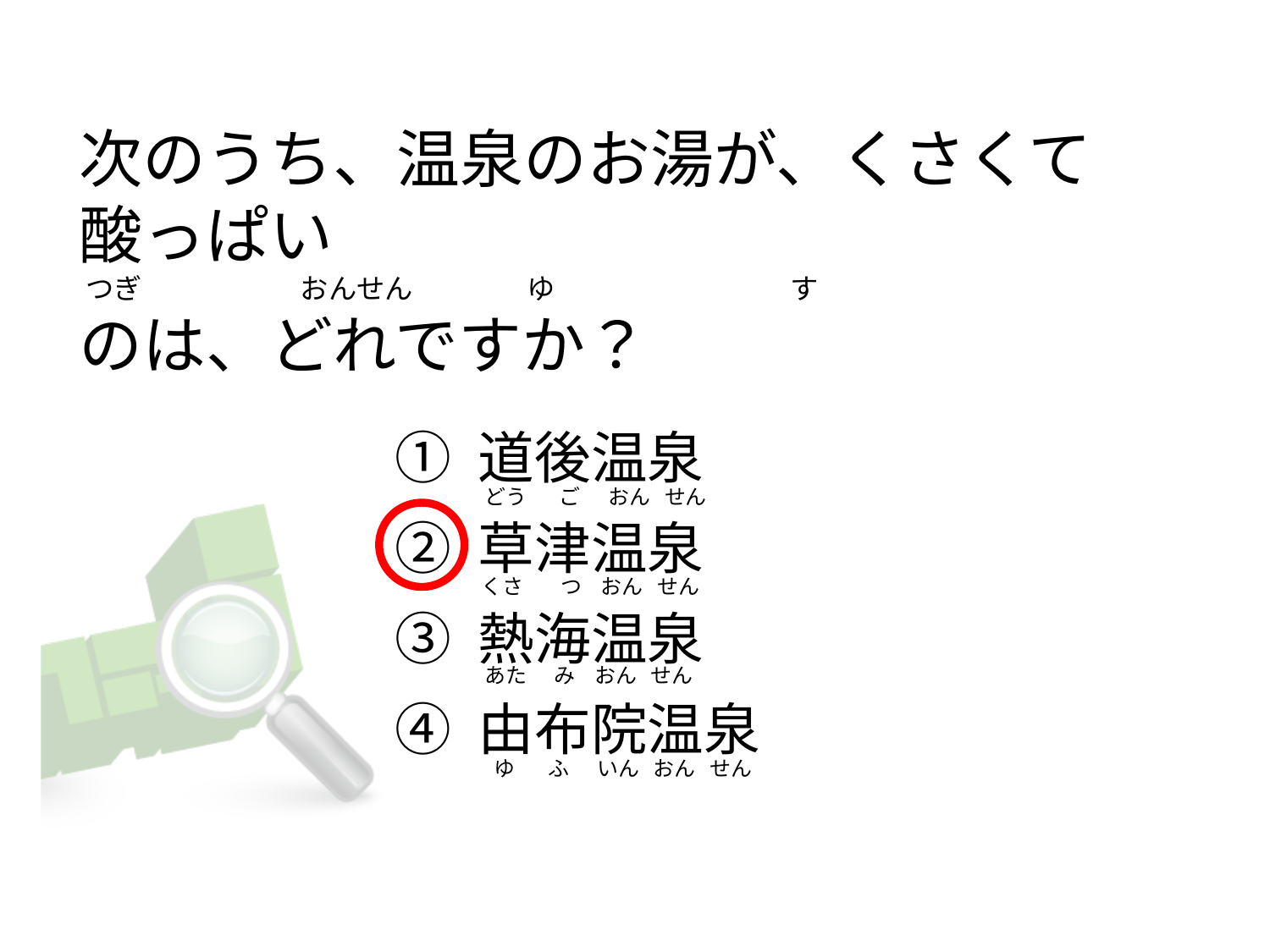

# 次のうち、温泉のお湯が、くさくて酸っぱい  つぎ                         おんせん                  ゆ                                     す のは、どれですか？
① 道後温泉
② 草津温泉
③ 熱海温泉
④ 由布院温泉
 どう       ご      おん   せん

くさ        つ    おん   せん
 あた      み    おん   せん
  ゆ       ふ      いん   おん   せん